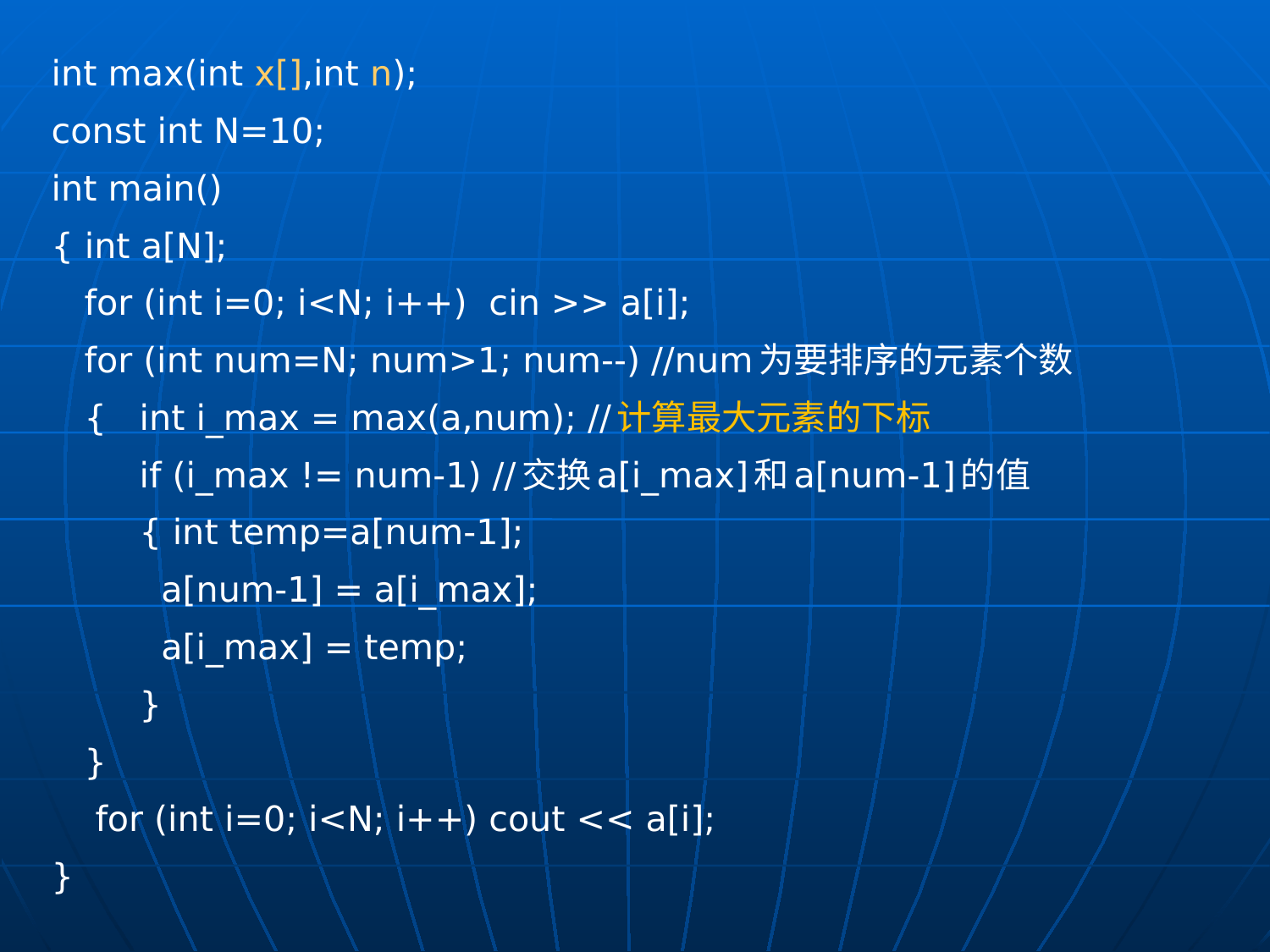

int max(int x[],int n);
const int N=10;
int main()
{ int a[N];
   for (int i=0; i<N; i++)  cin >> a[i];
   for (int num=N; num>1; num--) //num为要排序的元素个数
   {   int i_max = max(a,num); //计算最大元素的下标
        if (i_max != num-1) //交换a[i_max]和a[num-1]的值
        { int temp=a[num-1];
          a[num-1] = a[i_max];
          a[i_max] = temp;
        }
   }
    for (int i=0; i<N; i++) cout << a[i];
}